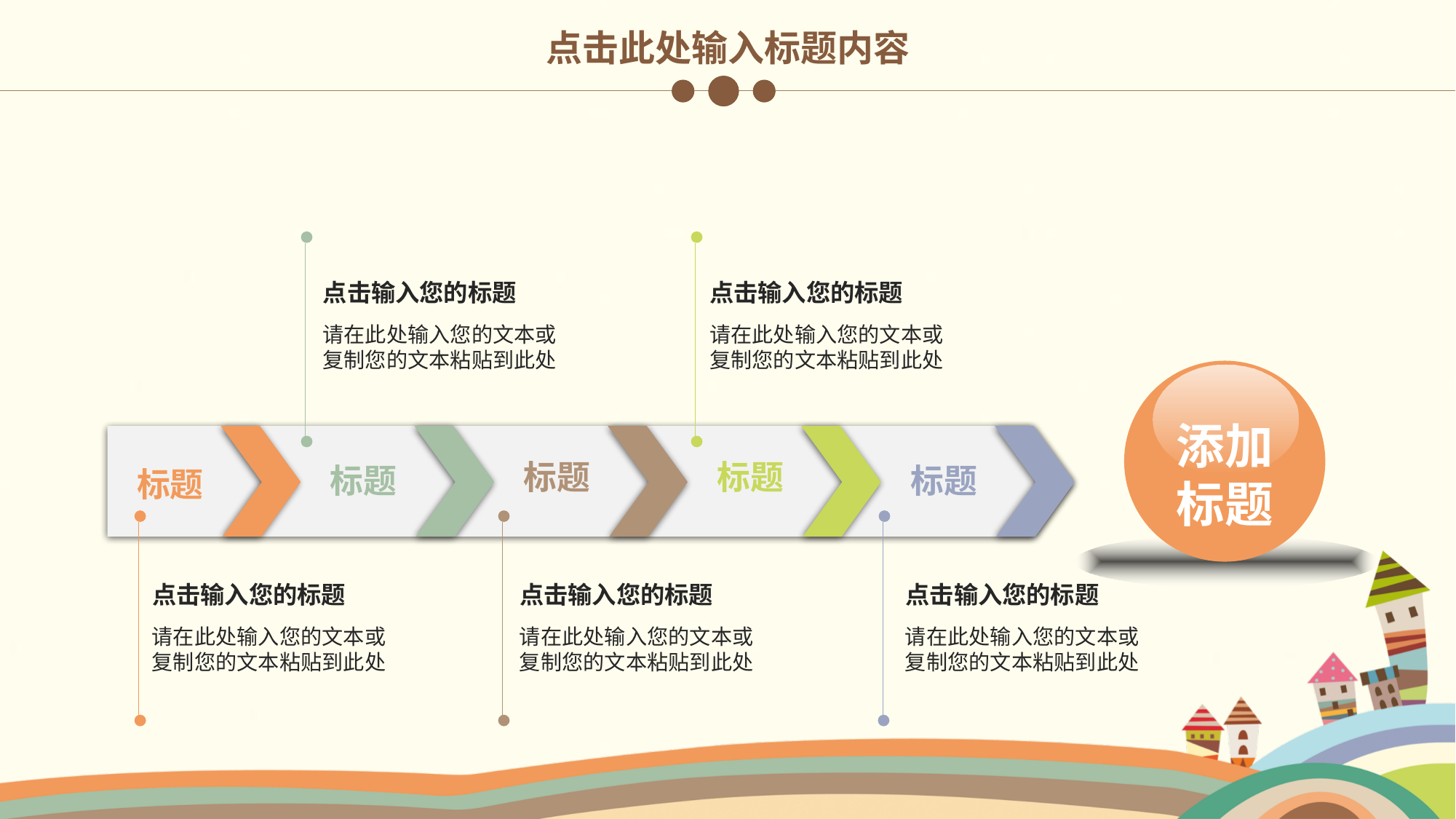

点击此处输入标题内容

点击输入您的标题
点击输入您的标题
请在此处输入您的文本或
复制您的文本粘贴到此处
请在此处输入您的文本或
复制您的文本粘贴到此处
添加标题

标题
标题
标题
标题
标题

点击输入您的标题
点击输入您的标题
点击输入您的标题
请在此处输入您的文本或
复制您的文本粘贴到此处
请在此处输入您的文本或
复制您的文本粘贴到此处
请在此处输入您的文本或
复制您的文本粘贴到此处